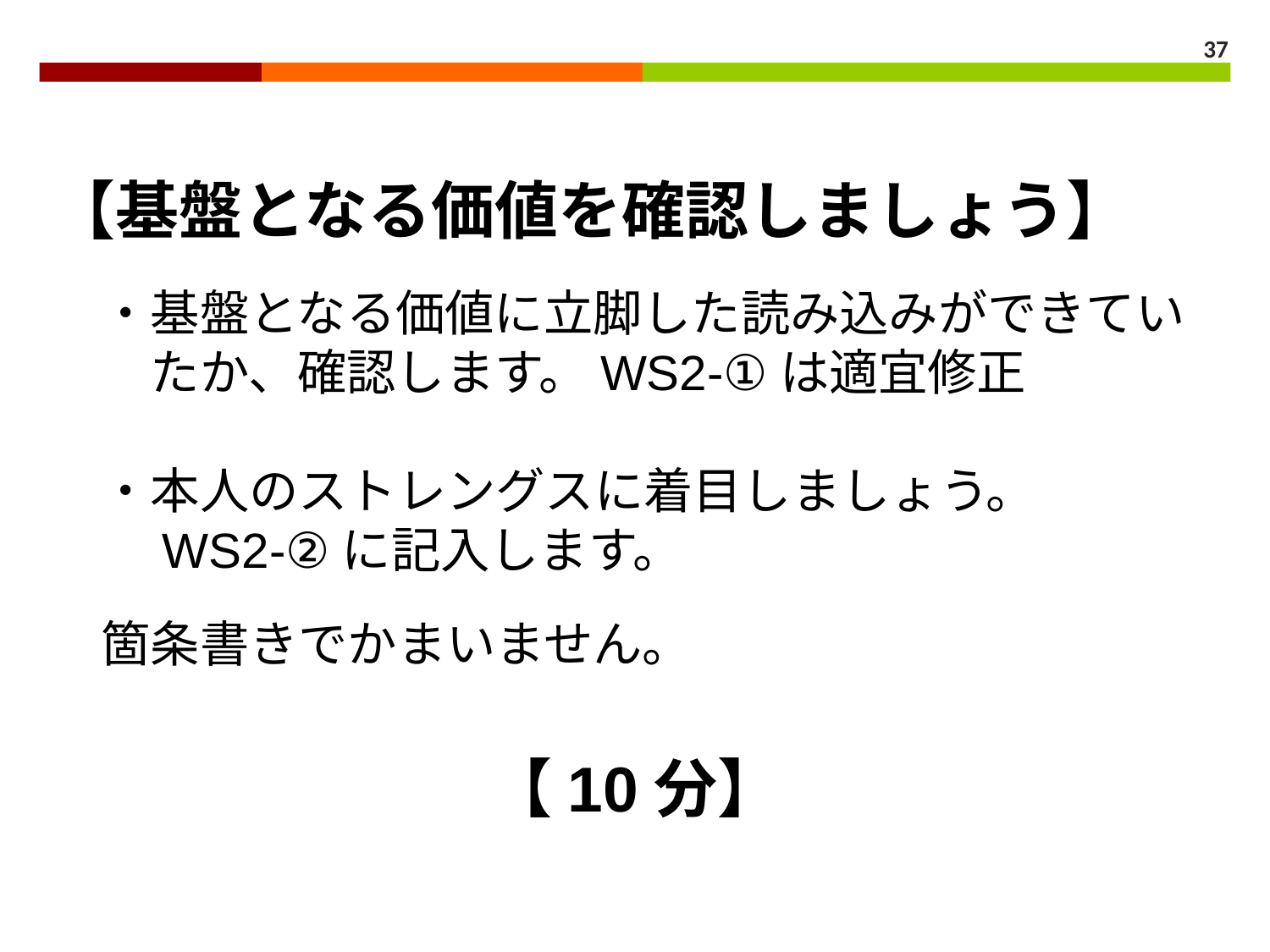

37
【基盤となる価値を確認しましょう】

　・基盤となる価値に立脚した読み込みができてい
　　たか、確認します。WS2-①は適宜修正

　・本人のストレングスに着目しましょう。
　　WS2-②に記入します。

　箇条書きでかまいません。

【10分】